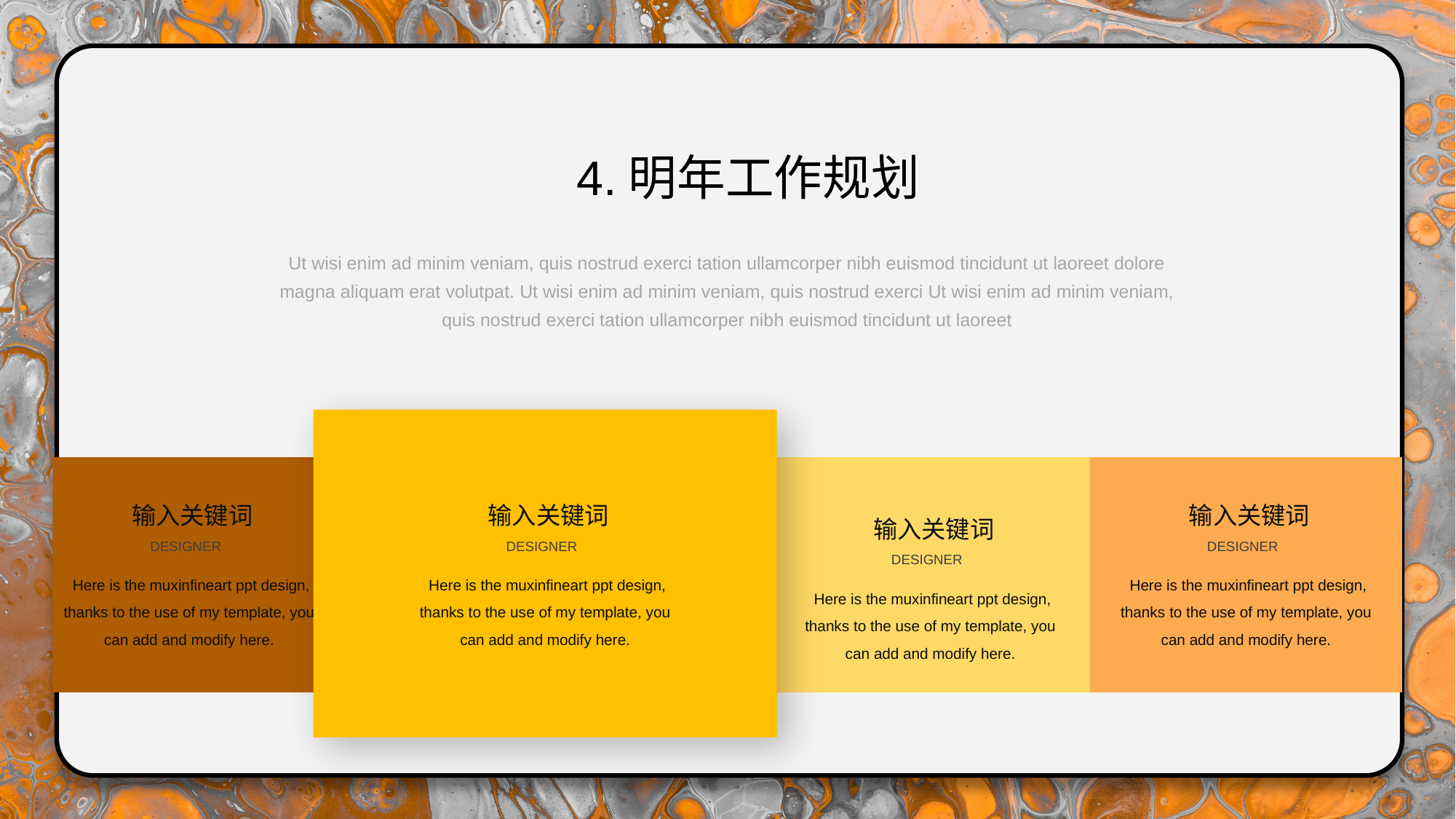

4.明年工作规划
Ut wisi enim ad minim veniam, quis nostrud exerci tation ullamcorper nibh euismod tincidunt ut laoreet dolore magna aliquam erat volutpat. Ut wisi enim ad minim veniam, quis nostrud exerci Ut wisi enim ad minim veniam, quis nostrud exerci tation ullamcorper nibh euismod tincidunt ut laoreet

输入关键词
 Here is the muxinfineart ppt design, thanks to the use of my template, you can add and modify here.
DESIGNER
输入关键词
 Here is the muxinfineart ppt design, thanks to the use of my template, you can add and modify here.
DESIGNER
输入关键词
 Here is the muxinfineart ppt design, thanks to the use of my template, you can add and modify here.
DESIGNER
输入关键词
 Here is the muxinfineart ppt design, thanks to the use of my template, you can add and modify here.
DESIGNER